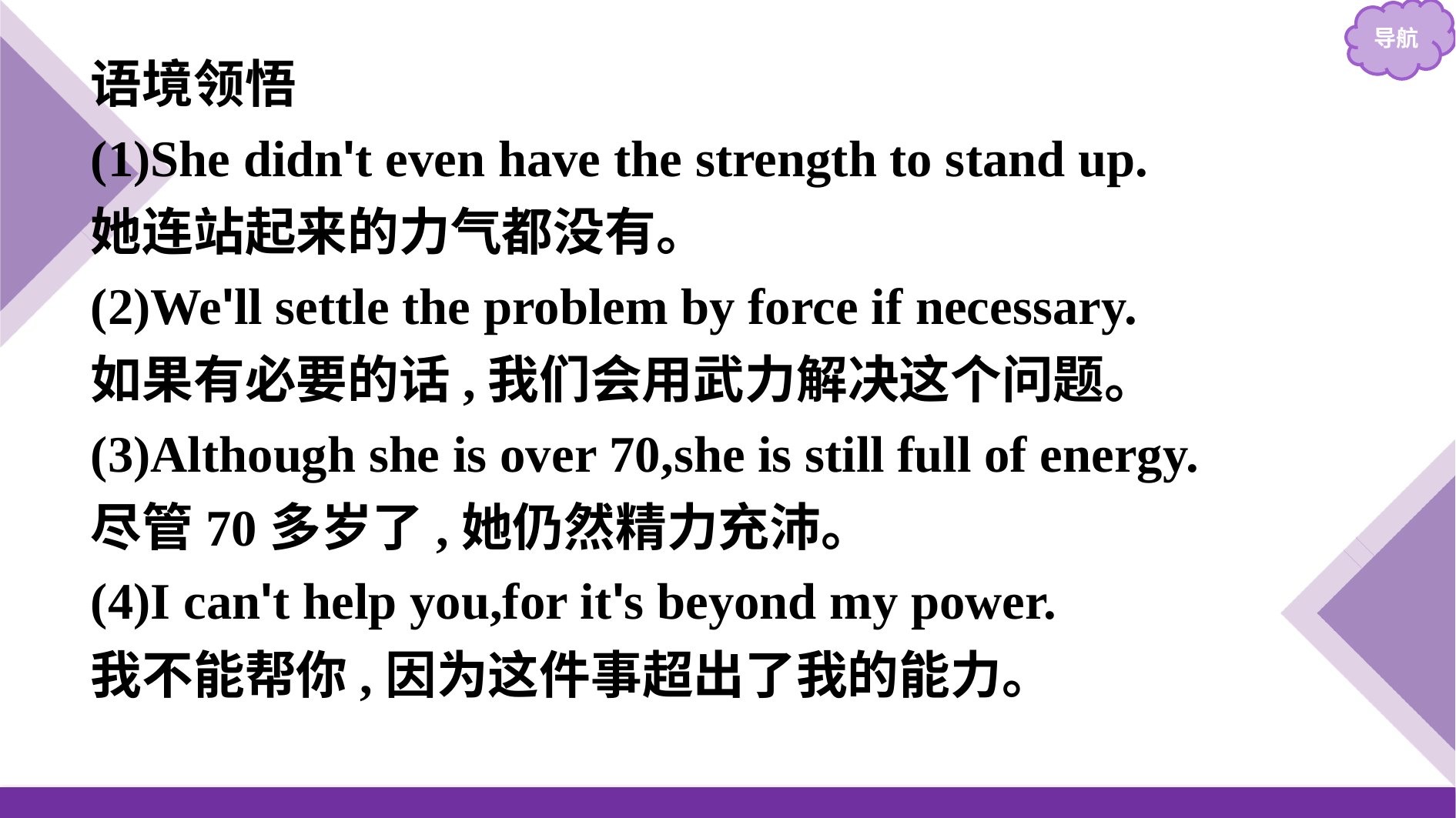

语境领悟
(1)She didn't even have the strength to stand up.
她连站起来的力气都没有。
(2)We'll settle the problem by force if necessary.
如果有必要的话,我们会用武力解决这个问题。
(3)Although she is over 70,she is still full of energy.
尽管70多岁了,她仍然精力充沛。
(4)I can't help you,for it's beyond my power.
我不能帮你,因为这件事超出了我的能力。